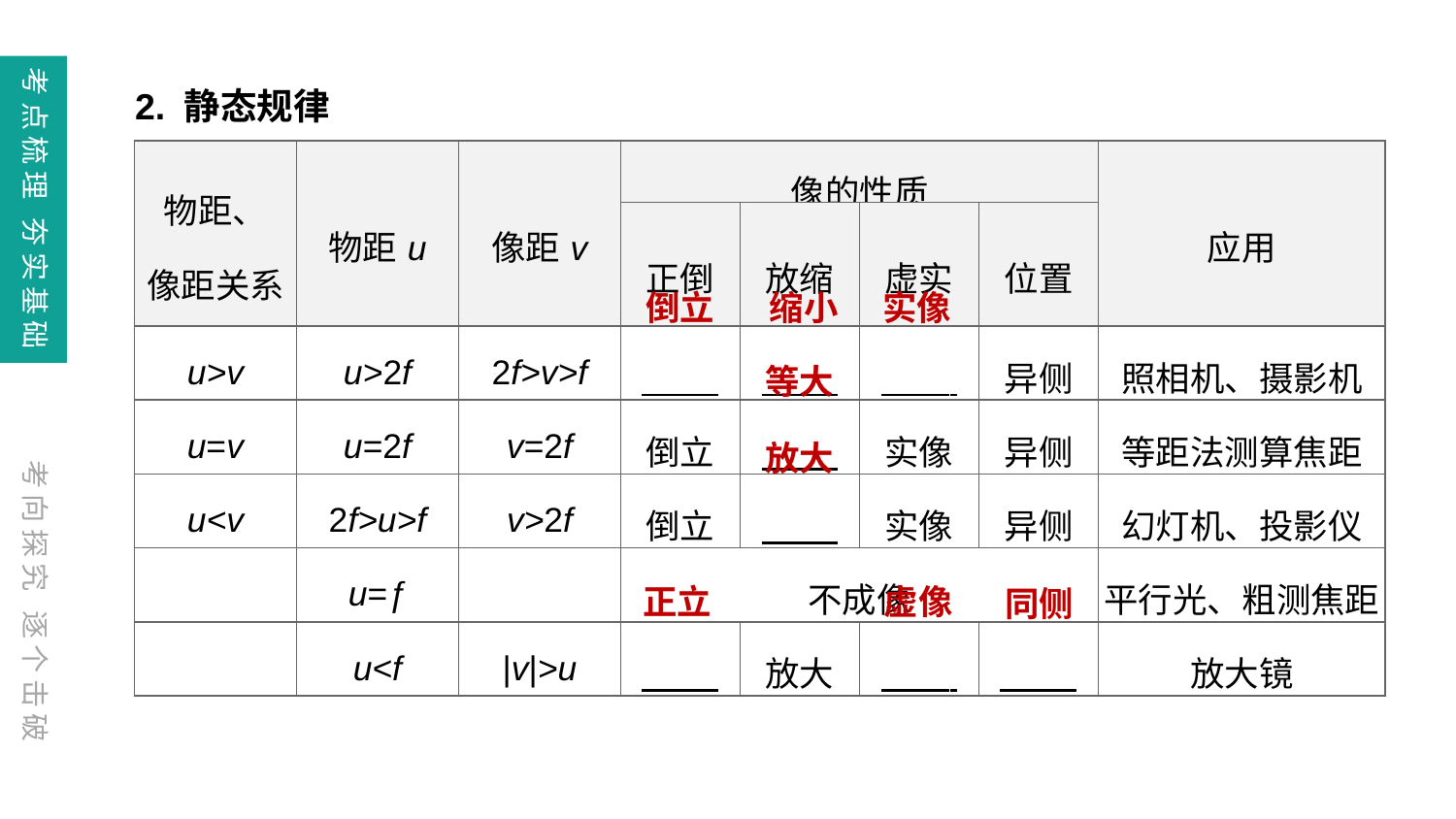

考点梳理 夯实基础
2. 静态规律
| 物距、 像距关系 | 物距u | 像距v | 像的性质 |  |  |  | 应用 |
| --- | --- | --- | --- | --- | --- | --- | --- |
|  |  |  | 正倒 | 放缩 | 虚实 | 位置 |  |
| u>v | u>2f | 2f>v>f |  |  |  | 异侧 | 照相机、摄影机 |
| u=v | u=2f | v=2f | 倒立 |  | 实像 | 异侧 | 等距法测算焦距 |
| u<v | 2f>u>f | v>2f | 倒立 |  | 实像 | 异侧 | 幻灯机、投影仪 |
|  | u=ƒ |  | 不成像 |  |  |  | 平行光、粗测焦距 |
|  | u<f | |v|>u |  | 放大 |  |  | 放大镜 |
倒立
缩小
实像
等大
放大
考向探究 逐个击破
虚像
正立
同侧